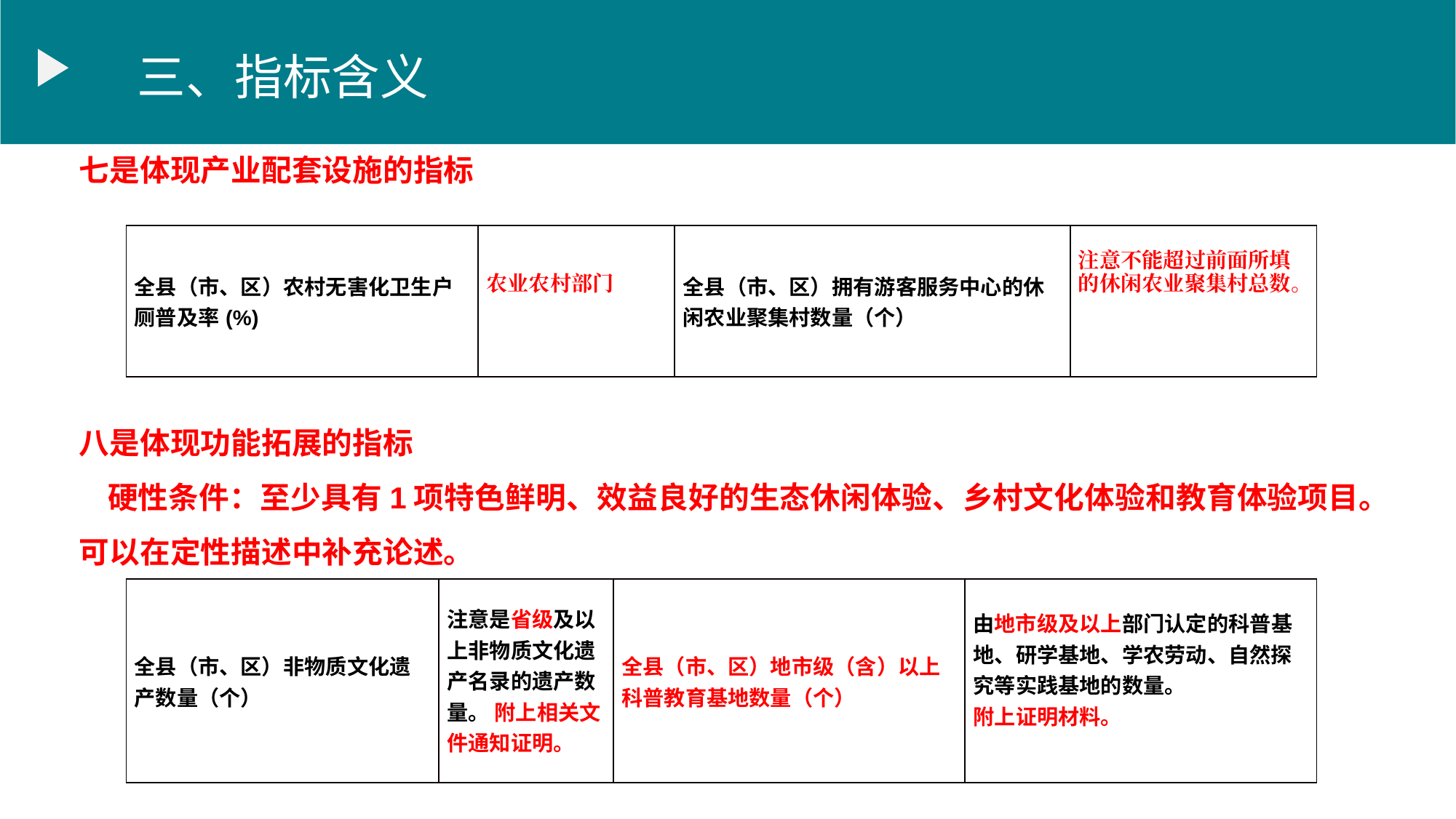

三、指标含义

七是体现产业配套设施的指标

八是体现功能拓展的指标
   硬性条件：至少具有1项特色鲜明、效益良好的生态休闲体验、乡村文化体验和教育体验项目。可以在定性描述中补充论述。
| 全县（市、区）农村无害化卫生户厕普及率(%) | 农业农村部门 | 全县（市、区）拥有游客服务中心的休闲农业聚集村数量（个） | 注意不能超过前面所填的休闲农业聚集村总数。 |
| --- | --- | --- | --- |
| 全县（市、区）非物质文化遗产数量（个） | 注意是省级及以上非物质文化遗产名录的遗产数量。 附上相关文件通知证明。 | 全县（市、区）地市级（含）以上科普教育基地数量（个） | 由地市级及以上部门认定的科普基地、研学基地、学农劳动、自然探究等实践基地的数量。 附上证明材料。 |
| --- | --- | --- | --- |